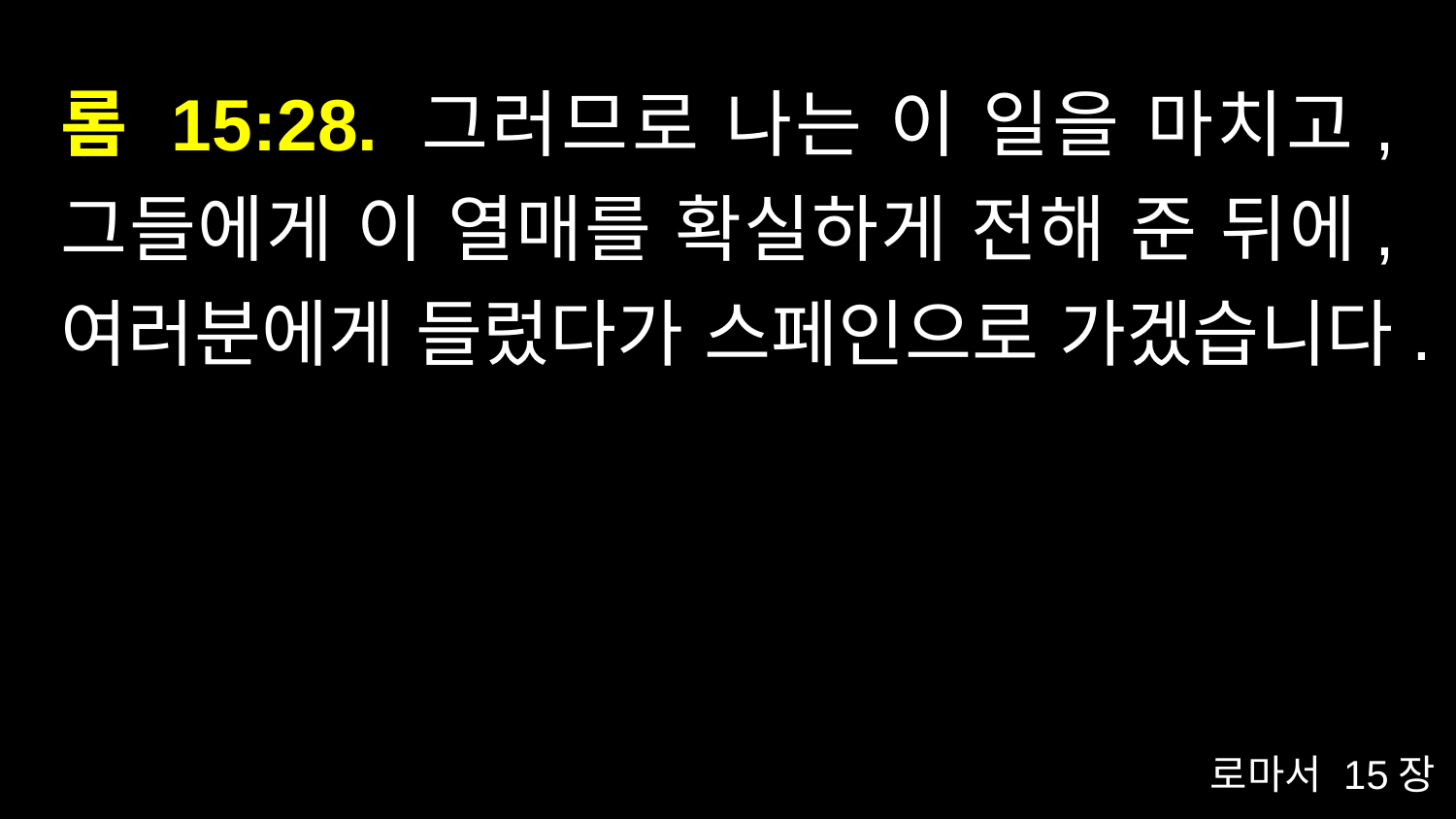

# 롬 15:28. 그러므로 나는 이 일을 마치고, 그들에게 이 열매를 확실하게 전해 준 뒤에, 여러분에게 들렀다가 스페인으로 가겠습니다.
로마서 15장